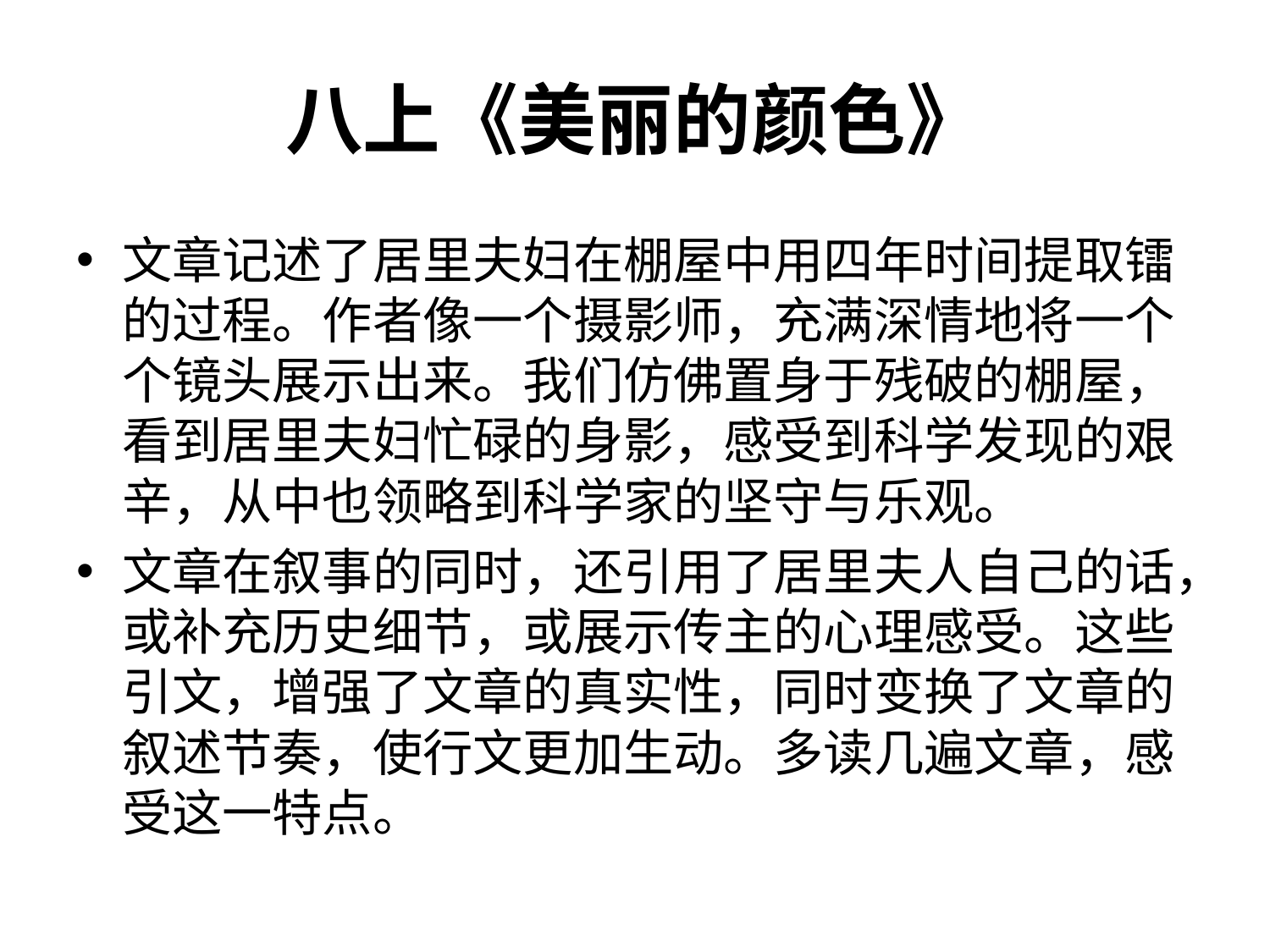

# 八上《美丽的颜色》
文章记述了居里夫妇在棚屋中用四年时间提取镭的过程。作者像一个摄影师，充满深情地将一个个镜头展示出来。我们仿佛置身于残破的棚屋，看到居里夫妇忙碌的身影，感受到科学发现的艰辛，从中也领略到科学家的坚守与乐观。
文章在叙事的同时，还引用了居里夫人自己的话，或补充历史细节，或展示传主的心理感受。这些引文，增强了文章的真实性，同时变换了文章的叙述节奏，使行文更加生动。多读几遍文章，感受这一特点。